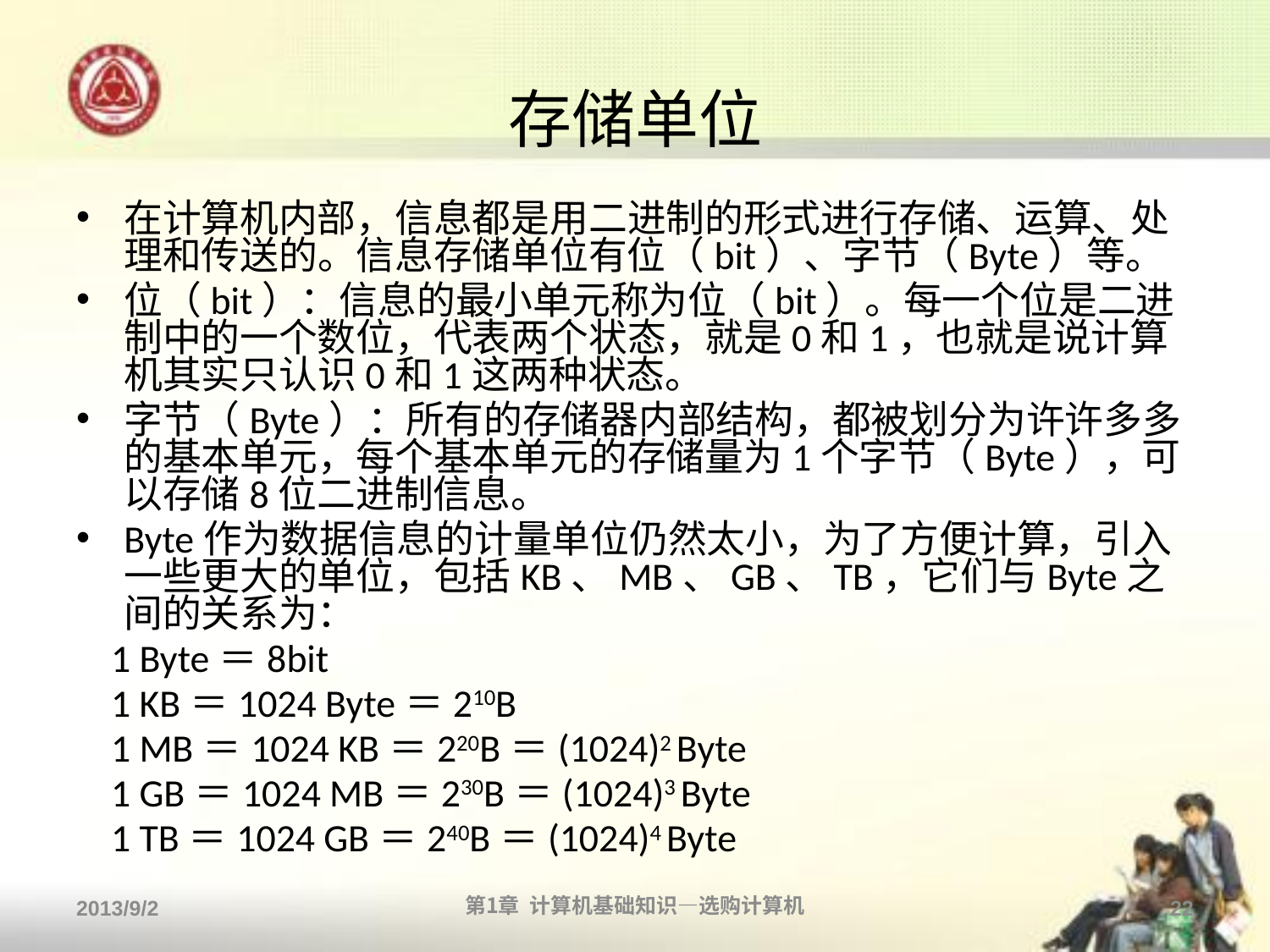

# 存储单位
在计算机内部，信息都是用二进制的形式进行存储、运算、处理和传送的。信息存储单位有位（bit）、字节（Byte）等。
位（bit）：信息的最小单元称为位（bit）。每一个位是二进制中的一个数位，代表两个状态，就是0和1，也就是说计算机其实只认识0和1这两种状态。
字节（Byte）：所有的存储器内部结构，都被划分为许许多多的基本单元，每个基本单元的存储量为1个字节（Byte），可以存储8位二进制信息。
Byte作为数据信息的计量单位仍然太小，为了方便计算，引入一些更大的单位，包括KB、MB、GB、TB，它们与Byte之间的关系为：
    1 Byte＝8bit
    1 KB＝1024 Byte＝210B
    1 MB＝1024 KB＝220B＝(1024)2 Byte
    1 GB＝1024 MB＝230B＝(1024)3 Byte
    1 TB＝1024 GB＝240B＝(1024)4 Byte
2013/9/2
第1章  计算机基础知识—选购计算机
22